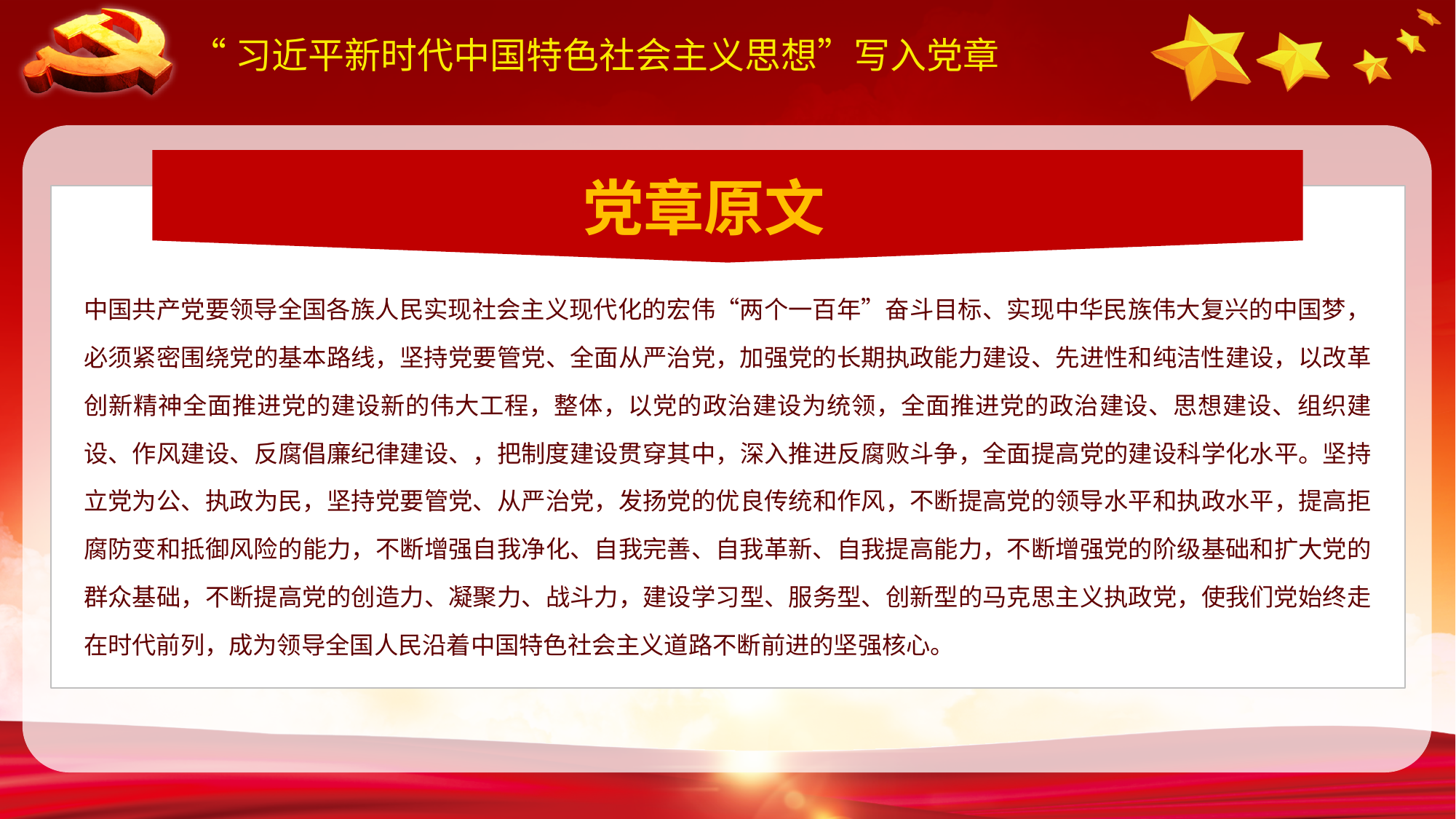

党章原文

中国共产党要领导全国各族人民实现社会主义现代化的宏伟“两个一百年”奋斗目标、实现中华民族伟大复兴的中国梦，必须紧密围绕党的基本路线，坚持党要管党、全面从严治党，加强党的长期执政能力建设、先进性和纯洁性建设，以改革创新精神全面推进党的建设新的伟大工程，整体，以党的政治建设为统领，全面推进党的政治建设、思想建设、组织建设、作风建设、反腐倡廉纪律建设、，把制度建设贯穿其中，深入推进反腐败斗争，全面提高党的建设科学化水平。坚持立党为公、执政为民，坚持党要管党、从严治党，发扬党的优良传统和作风，不断提高党的领导水平和执政水平，提高拒腐防变和抵御风险的能力，不断增强自我净化、自我完善、自我革新、自我提高能力，不断增强党的阶级基础和扩大党的群众基础，不断提高党的创造力、凝聚力、战斗力，建设学习型、服务型、创新型的马克思主义执政党，使我们党始终走在时代前列，成为领导全国人民沿着中国特色社会主义道路不断前进的坚强核心。